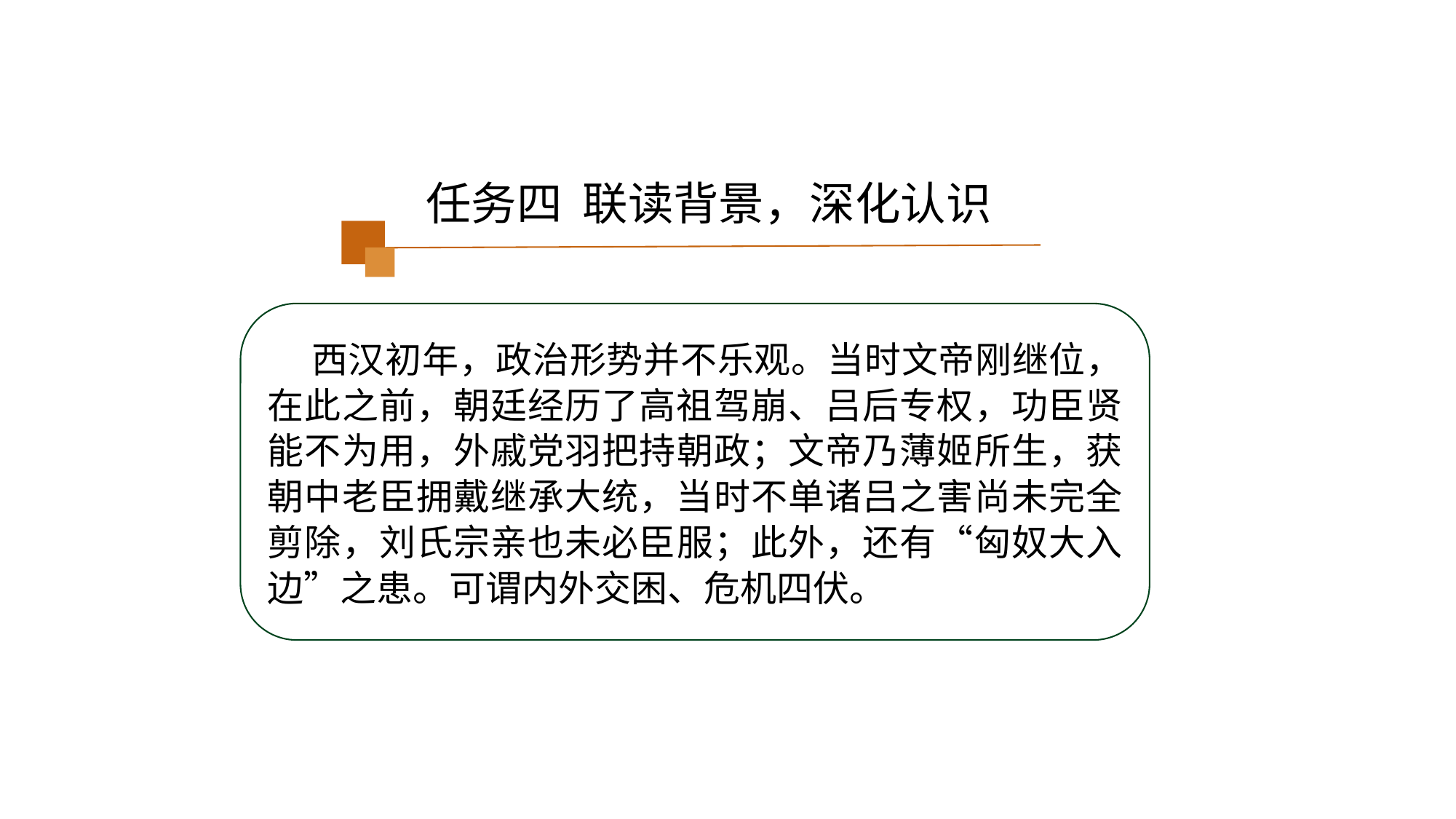

任务四  联读背景，深化认识

    西汉初年，政治形势并不乐观。当时文帝刚继位，在此之前，朝廷经历了高祖驾崩、吕后专权，功臣贤能不为用，外戚党羽把持朝政；文帝乃薄姬所生，获朝中老臣拥戴继承大统，当时不单诸吕之害尚未完全剪除，刘氏宗亲也未必臣服；此外，还有“匈奴大入边”之患。可谓内外交困、危机四伏。